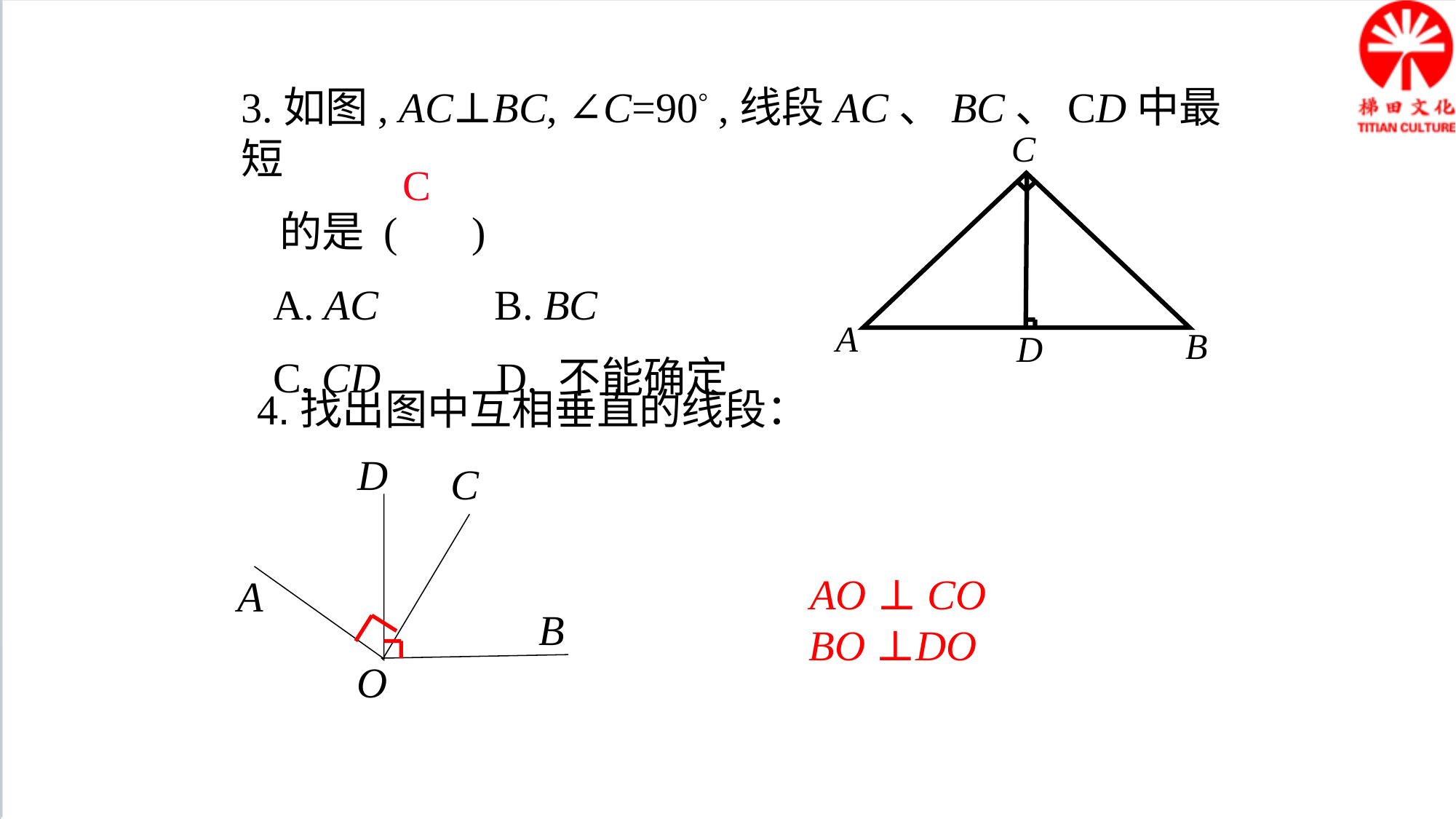

3.如图, AC⊥BC, ∠C=90° ,线段AC、BC、CD中最短
   的是 (       )
   A. AC           B. BC
   C. CD           D. 不能确定
C

A
B
D
C
4.找出图中互相垂直的线段：
D
C

A

B

O

 AO ⊥ CO
BO ⊥DO